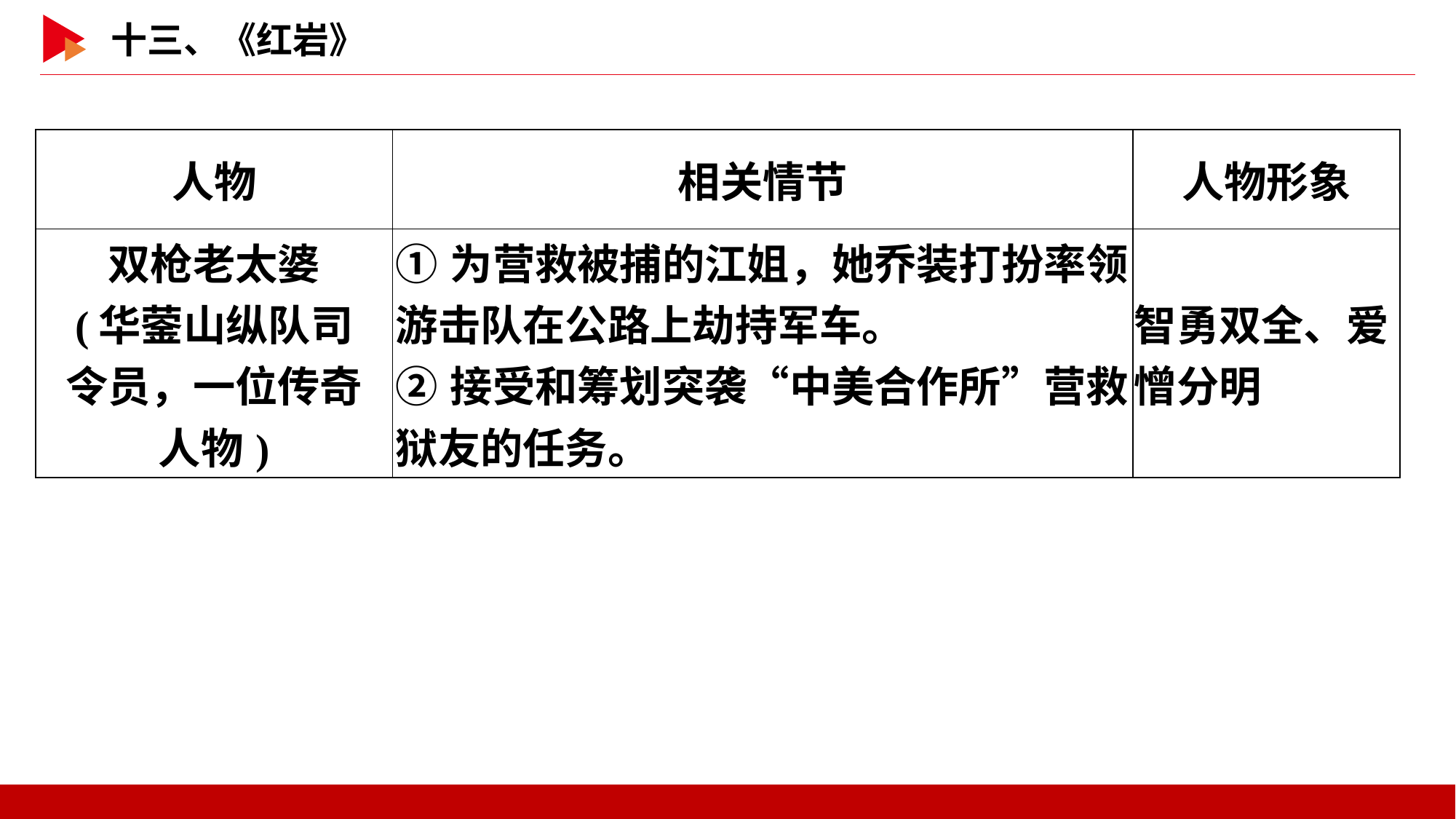

| 人物 | 相关情节 | 人物形象 |
| --- | --- | --- |
| 双枪老太婆 (华蓥山纵队司 令员，一位传奇 人物) | ①为营救被捕的江姐，她乔装打扮率领游击队在公路上劫持军车。 ②接受和筹划突袭“中美合作所”营救狱友的任务。 | 智勇双全、爱憎分明 |